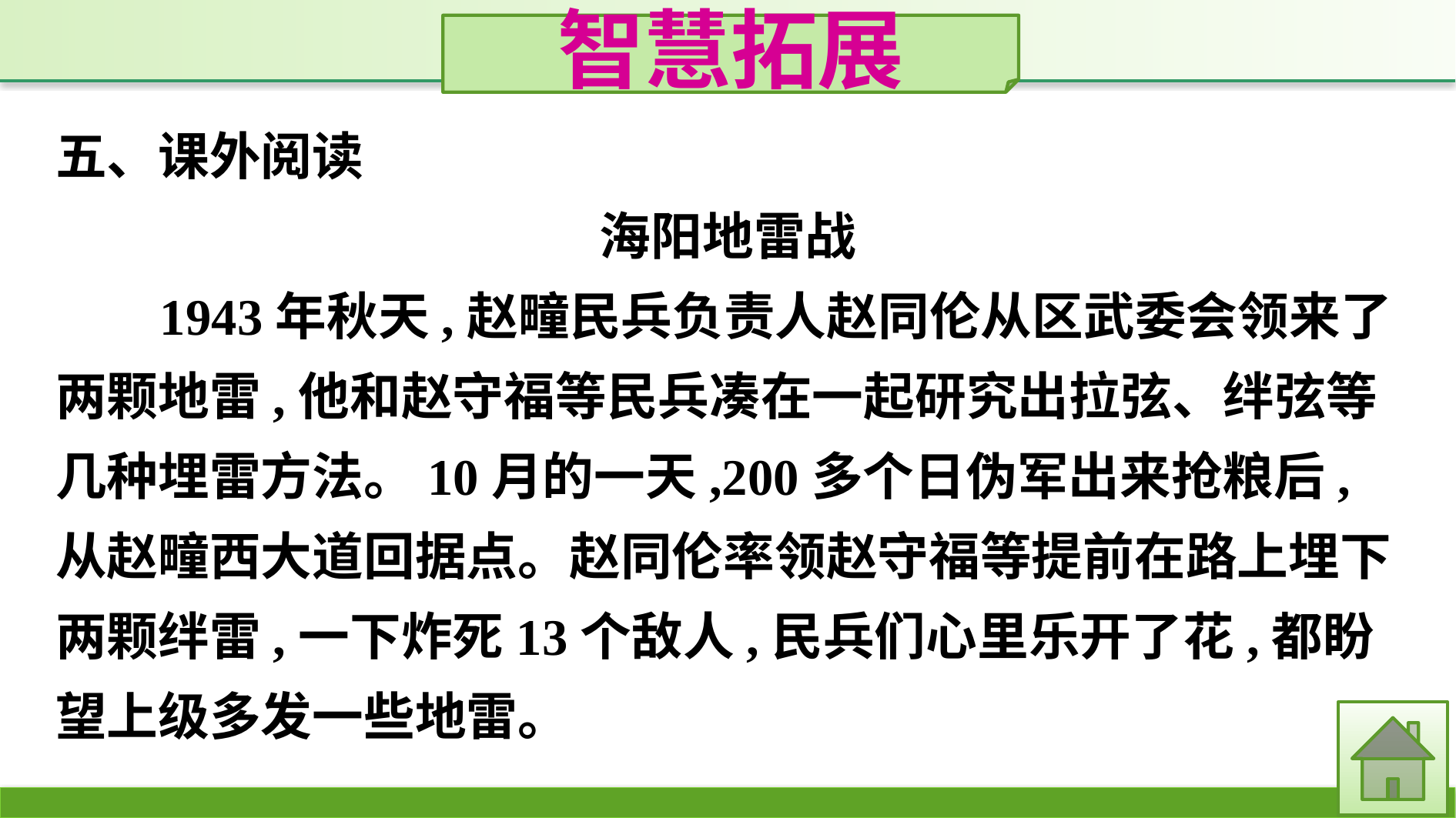

智慧拓展
五、课外阅读
海阳地雷战
1943年秋天,赵疃民兵负责人赵同伦从区武委会领来了两颗地雷,他和赵守福等民兵凑在一起研究出拉弦、绊弦等几种埋雷方法。10月的一天,200多个日伪军出来抢粮后,从赵疃西大道回据点。赵同伦率领赵守福等提前在路上埋下两颗绊雷,一下炸死13个敌人,民兵们心里乐开了花,都盼望上级多发一些地雷。